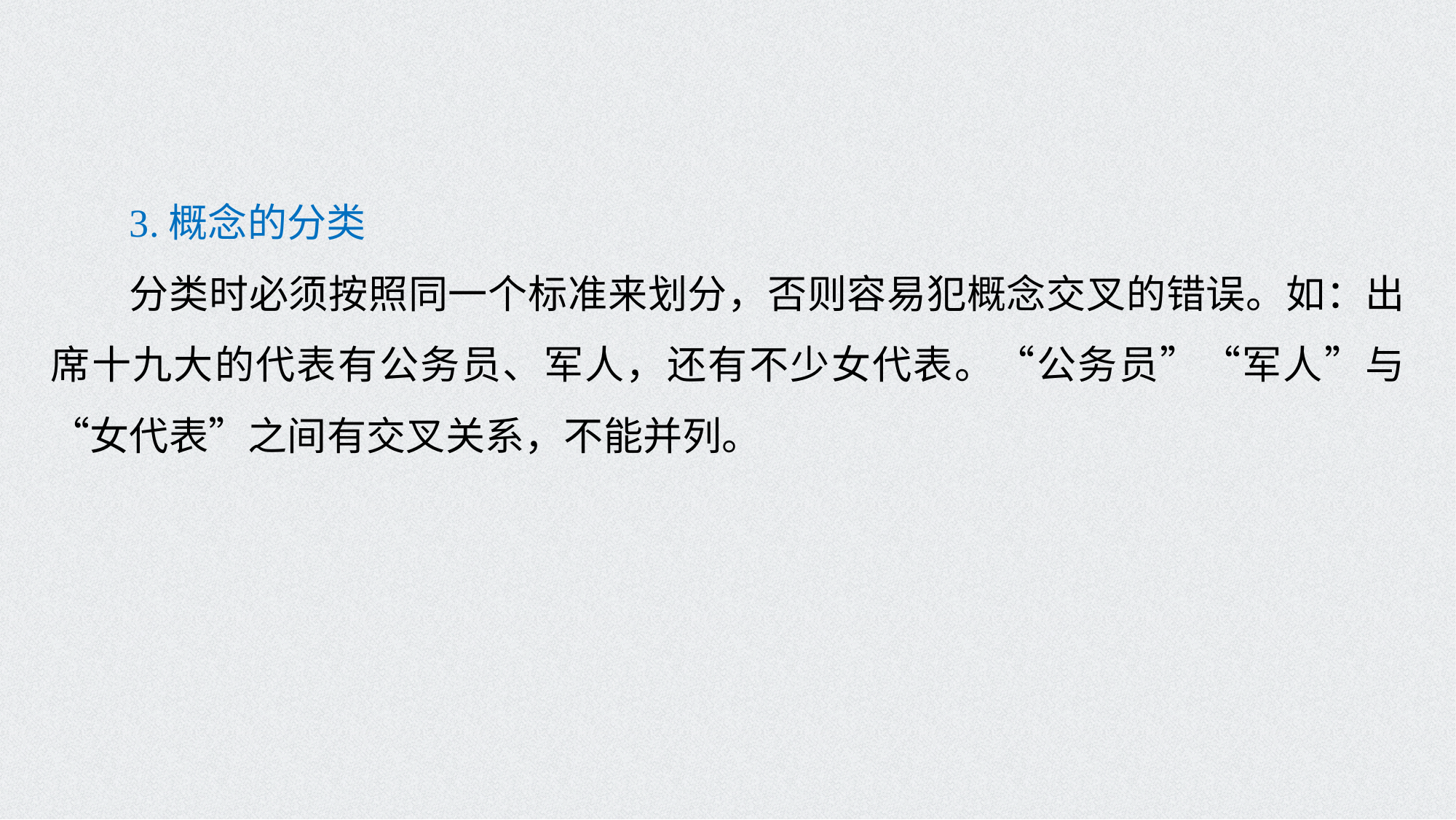

3.概念的分类
分类时必须按照同一个标准来划分，否则容易犯概念交叉的错误。如：出席十九大的代表有公务员、军人，还有不少女代表。“公务员”“军人”与“女代表”之间有交叉关系，不能并列。